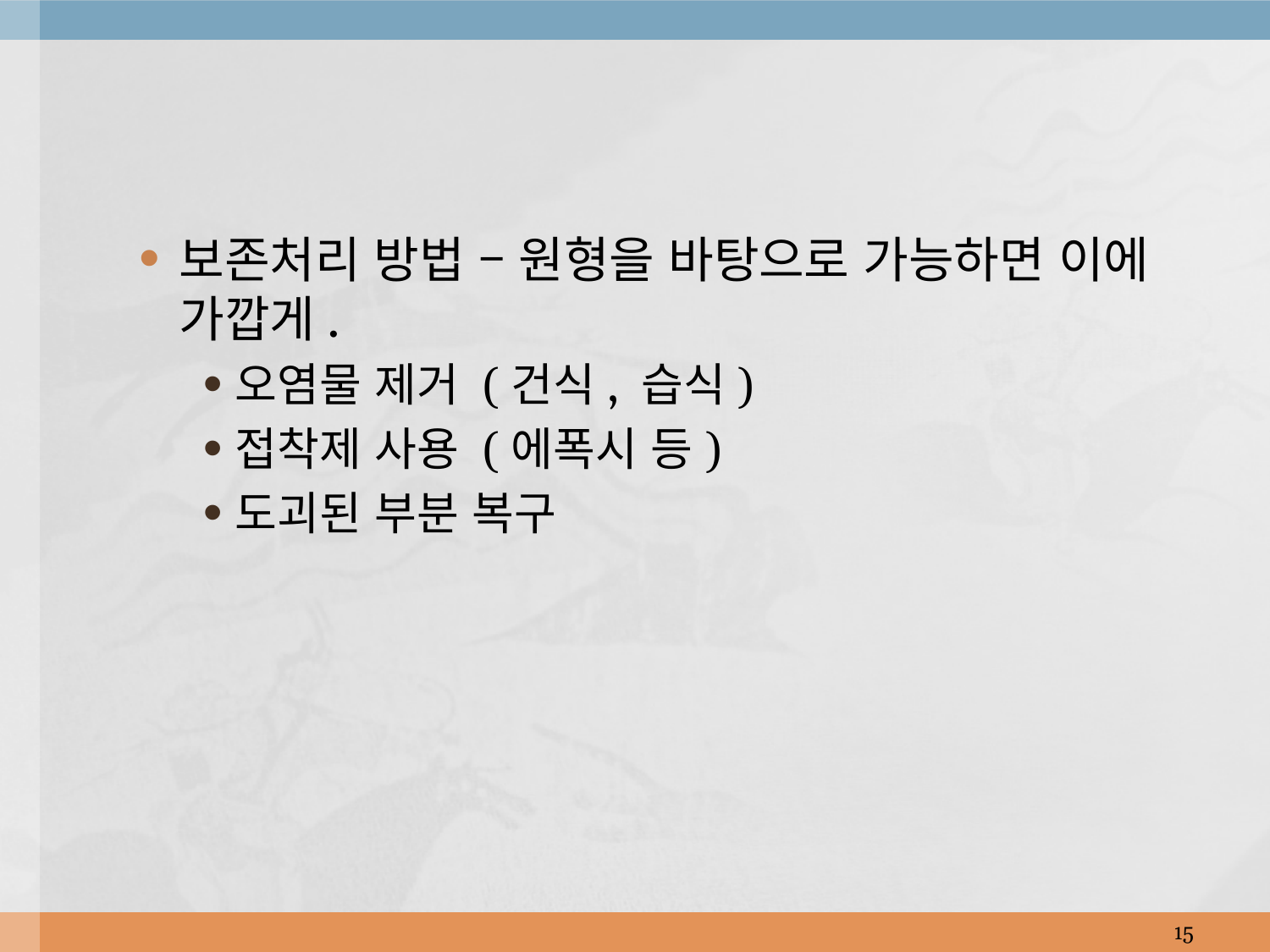

보존처리 방법 – 원형을 바탕으로 가능하면 이에 가깝게.
오염물 제거 (건식, 습식)
접착제 사용 (에폭시 등)
도괴된 부분 복구

15